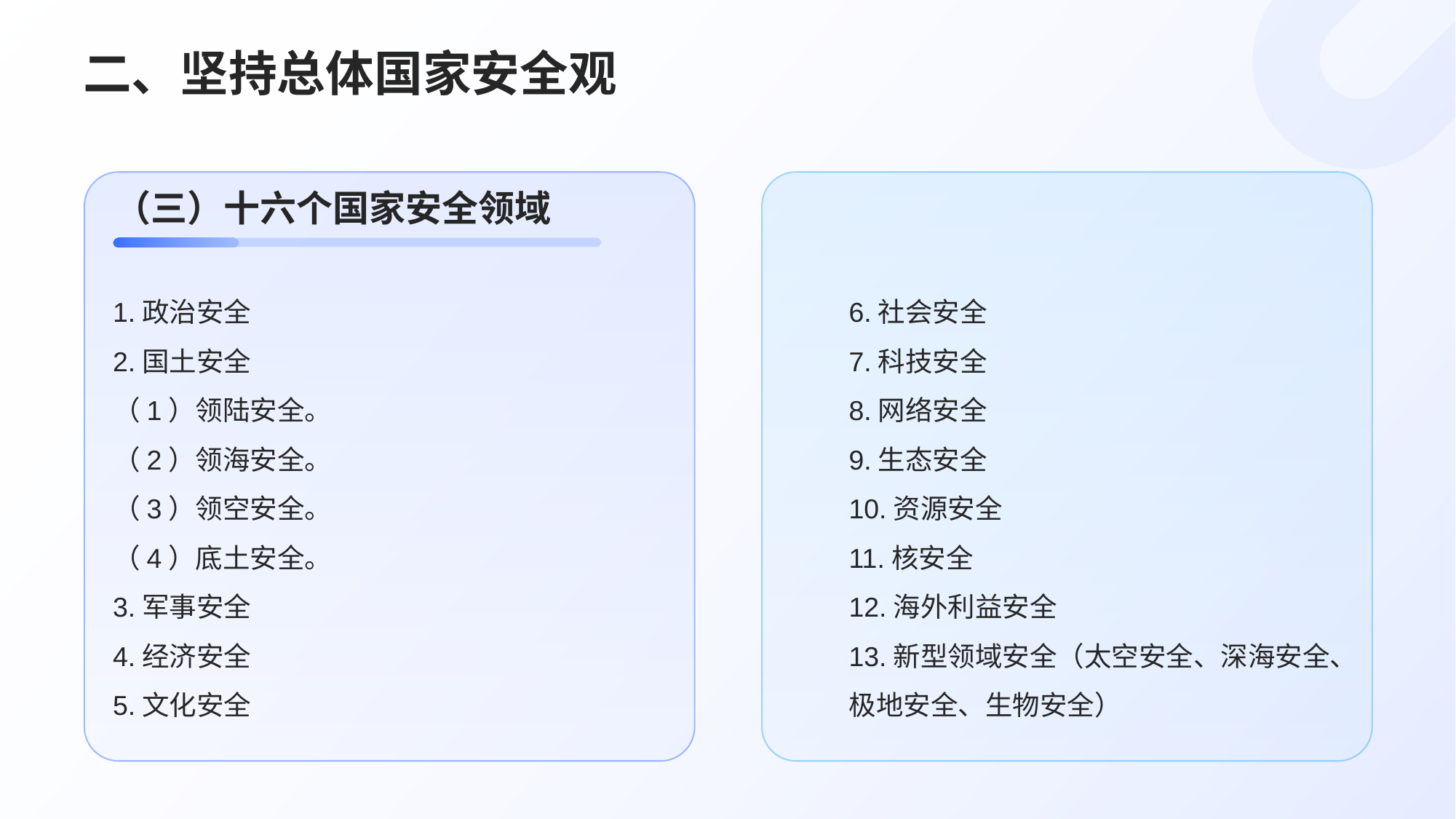

# 二、坚持总体国家安全观

（三）十六个国家安全领域

1.政治安全
2.国土安全
（1）领陆安全。
（2）领海安全。
（3）领空安全。
（4）底土安全。
3.军事安全
4.经济安全
5.文化安全
6.社会安全
7.科技安全
8.网络安全
9.生态安全
10.资源安全
11.核安全
12.海外利益安全
13.新型领域安全（太空安全、深海安全、极地安全、生物安全）